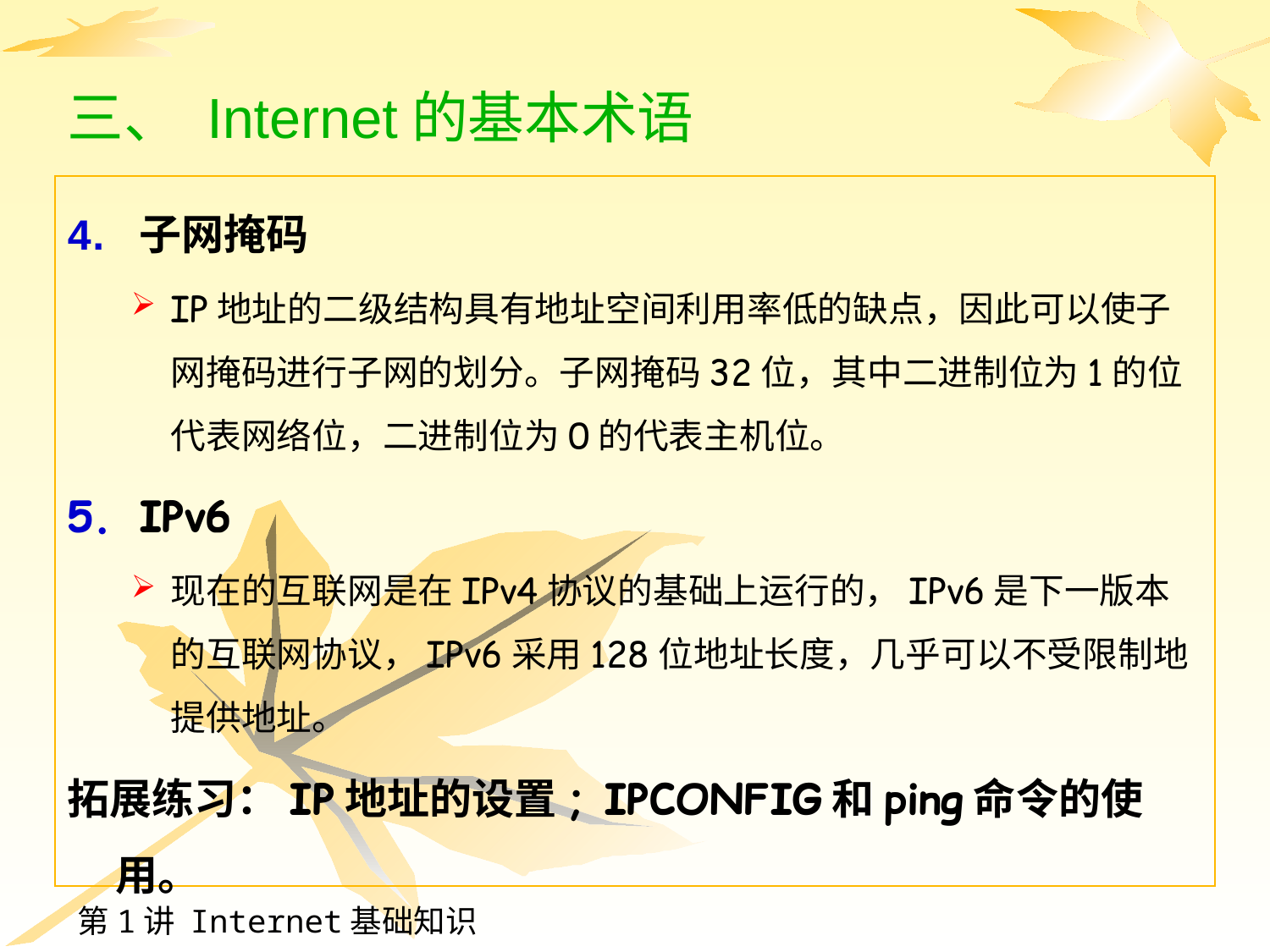

# 三、 Internet的基本术语
子网掩码
IP地址的二级结构具有地址空间利用率低的缺点，因此可以使子网掩码进行子网的划分。子网掩码32位，其中二进制位为1的位代表网络位，二进制位为0的代表主机位。
IPv6
现在的互联网是在IPv4协议的基础上运行的，IPv6是下一版本的互联网协议，IPv6采用128位地址长度，几乎可以不受限制地提供地址。
拓展练习：IP地址的设置; IPCONFIG和ping命令的使用。